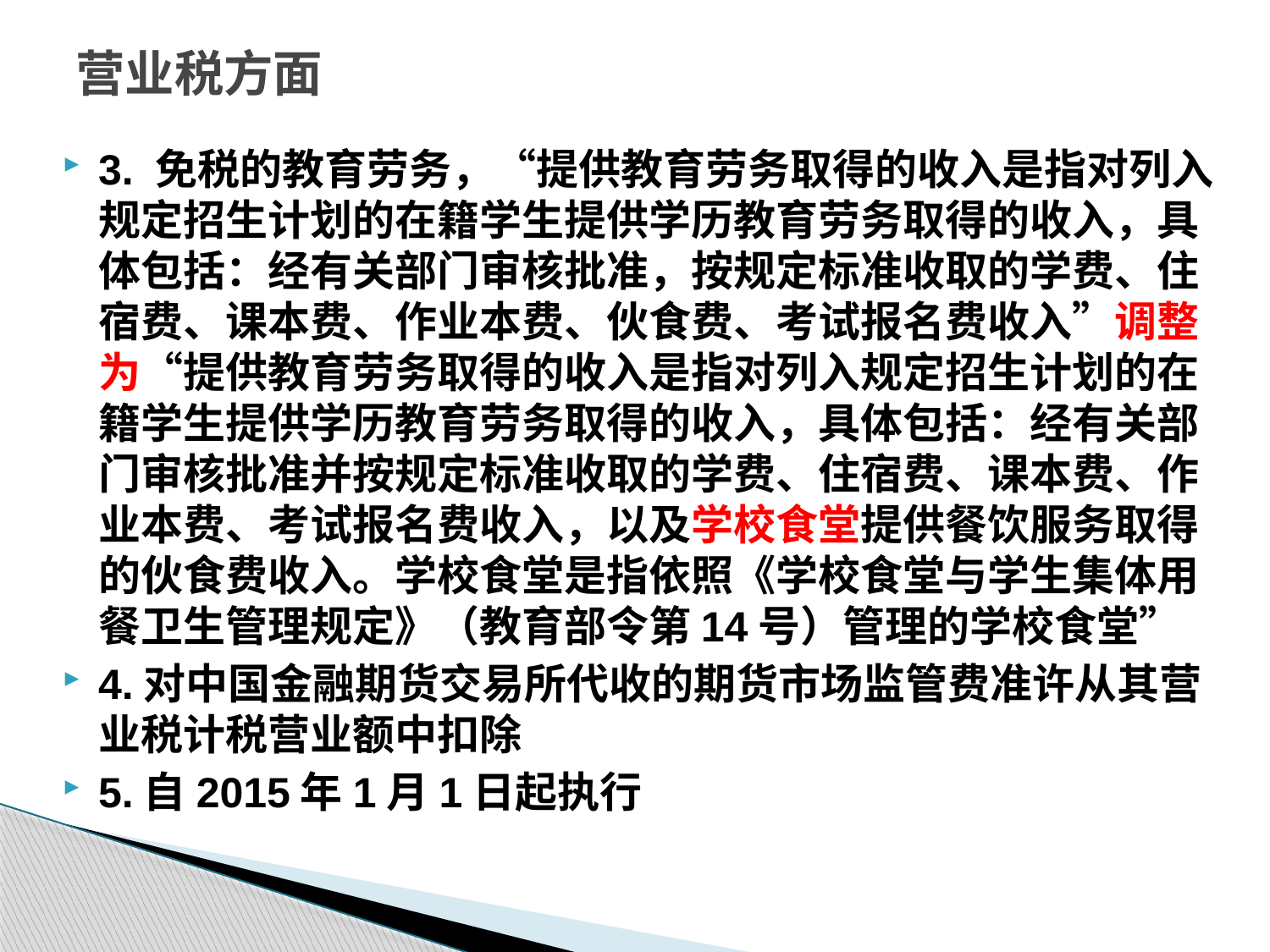

# 营业税方面
3. 免税的教育劳务，“提供教育劳务取得的收入是指对列入规定招生计划的在籍学生提供学历教育劳务取得的收入，具体包括：经有关部门审核批准，按规定标准收取的学费、住宿费、课本费、作业本费、伙食费、考试报名费收入”调整为“提供教育劳务取得的收入是指对列入规定招生计划的在籍学生提供学历教育劳务取得的收入，具体包括：经有关部门审核批准并按规定标准收取的学费、住宿费、课本费、作业本费、考试报名费收入，以及学校食堂提供餐饮服务取得的伙食费收入。学校食堂是指依照《学校食堂与学生集体用餐卫生管理规定》（教育部令第14号）管理的学校食堂”
4.对中国金融期货交易所代收的期货市场监管费准许从其营业税计税营业额中扣除
5.自2015年1月1日起执行